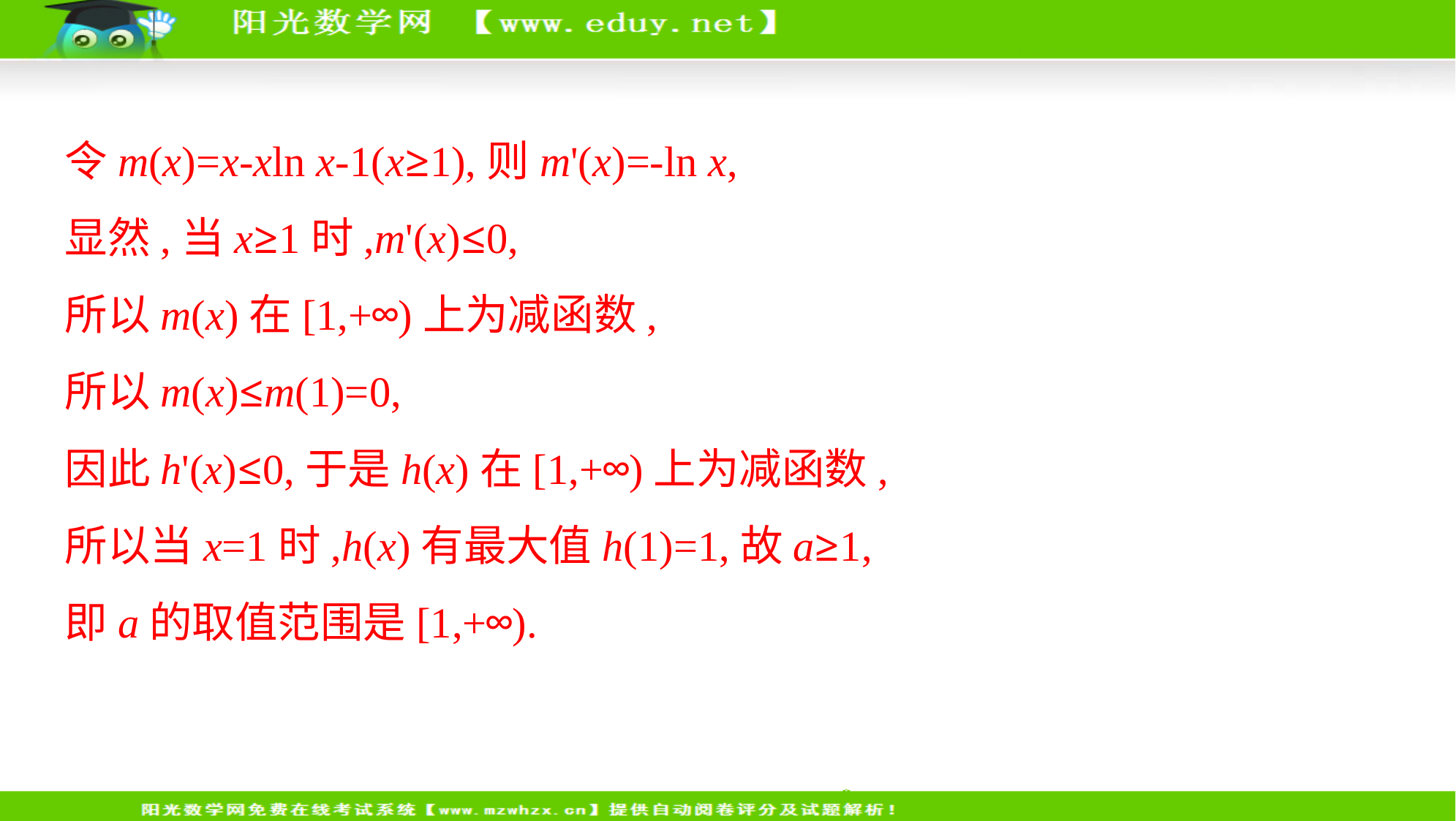

令m(x)=x-xln x-1(x≥1),则m'(x)=-ln x,
显然,当x≥1时,m'(x)≤0,
所以m(x)在[1,+∞)上为减函数,
所以m(x)≤m(1)=0,
因此h'(x)≤0,于是h(x)在[1,+∞)上为减函数,
所以当x=1时,h(x)有最大值h(1)=1,故a≥1,
即a的取值范围是[1,+∞).